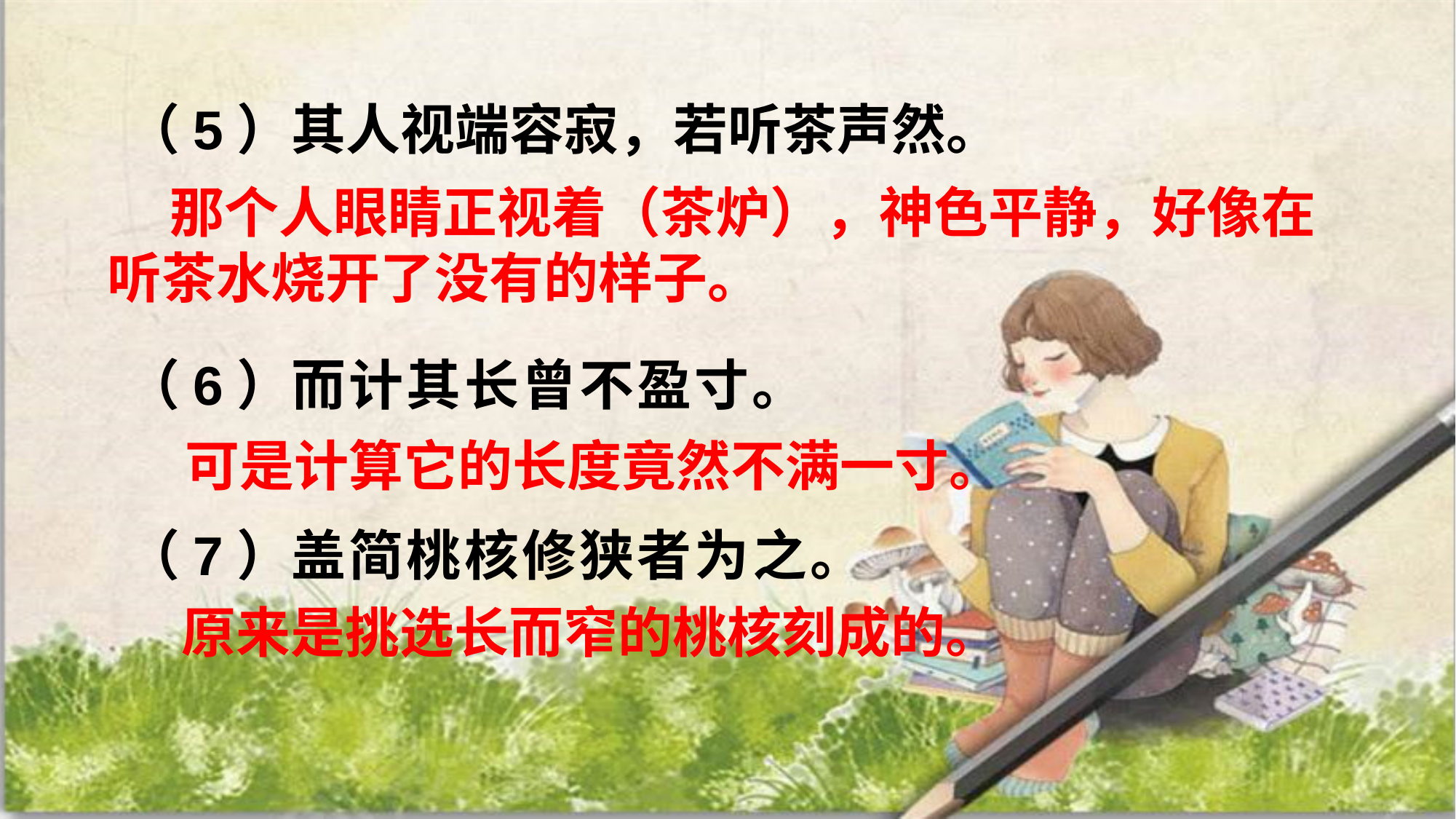

（5）其人视端容寂，若听茶声然。

    （6）而计其长曾不盈寸。

    （7）盖简桃核修狭者为之。

    那个人眼睛正视着（茶炉），神色平静，好像在听茶水烧开了没有的样子。
   可是计算它的长度竟然不满一寸。
   原来是挑选长而窄的桃核刻成的。